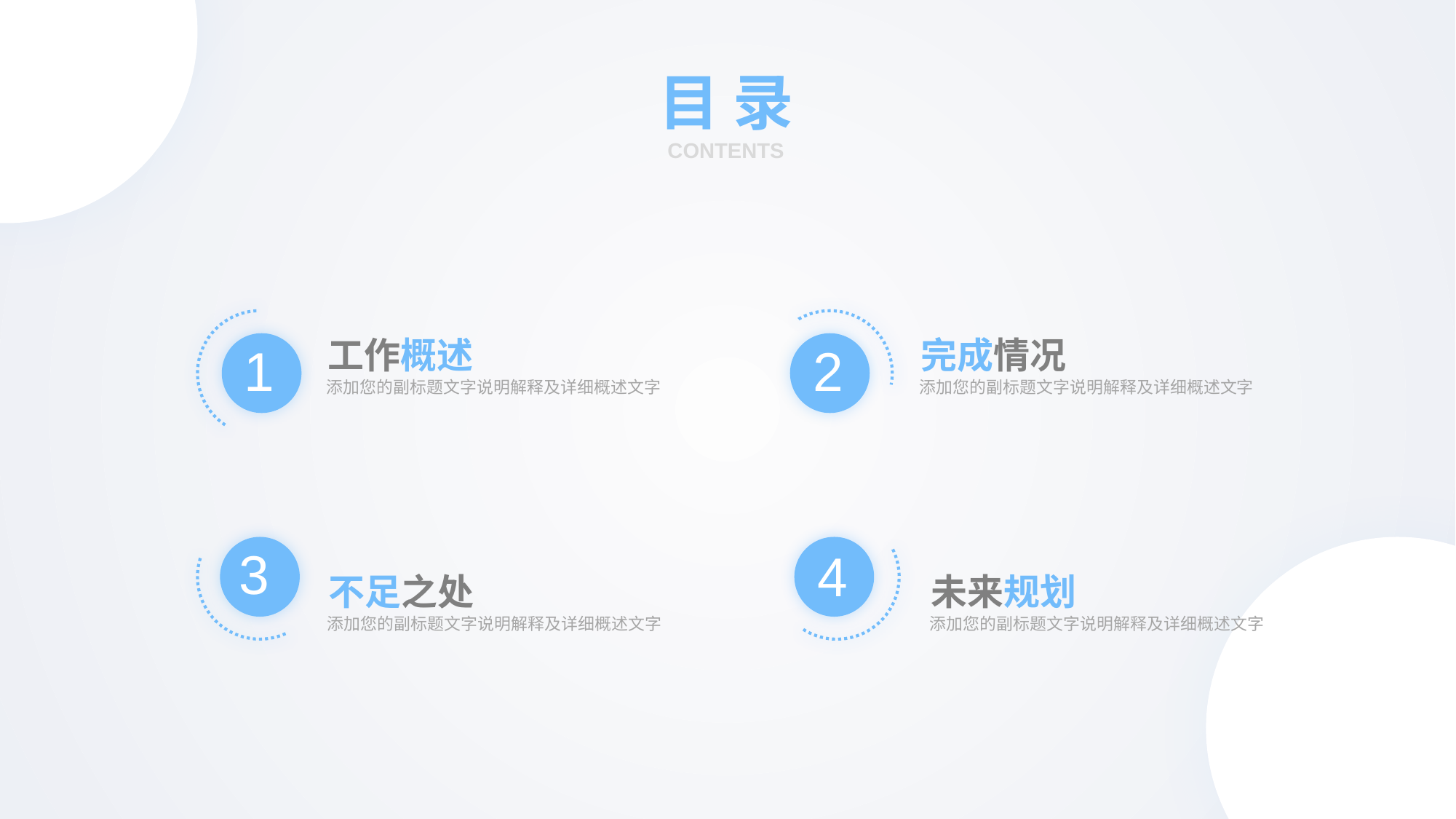

目 录
CONTENTS

1

2
工作概述
添加您的副标题文字说明解释及详细概述文字
完成情况
添加您的副标题文字说明解释及详细概述文字

3

4

不足之处
添加您的副标题文字说明解释及详细概述文字
未来规划
添加您的副标题文字说明解释及详细概述文字